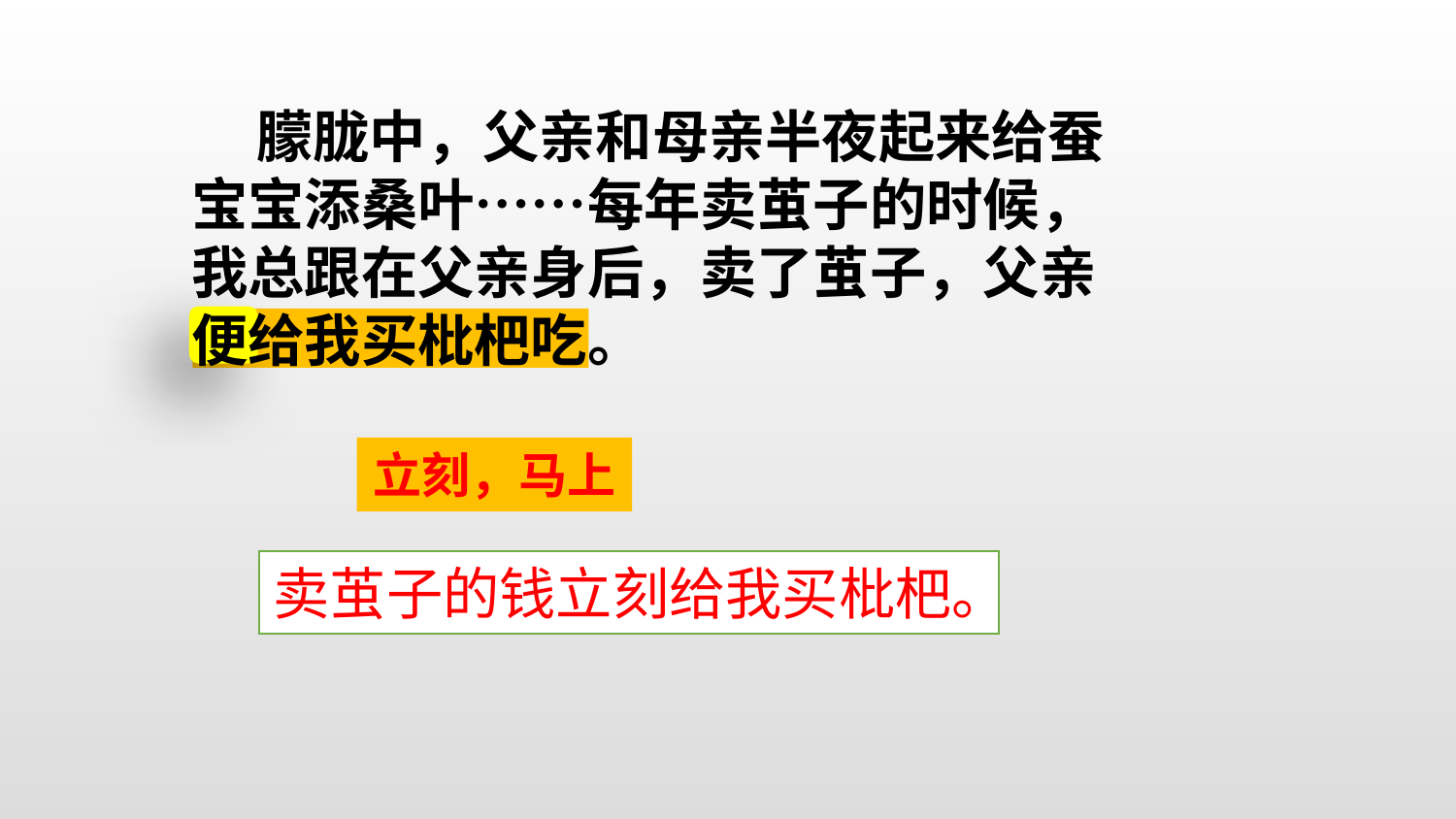

朦胧中，父亲和母亲半夜起来给蚕宝宝添桑叶……每年卖茧子的时候，我总跟在父亲身后，卖了茧子，父亲便给我买枇杷吃。

立刻，马上
卖茧子的钱立刻给我买枇杷。